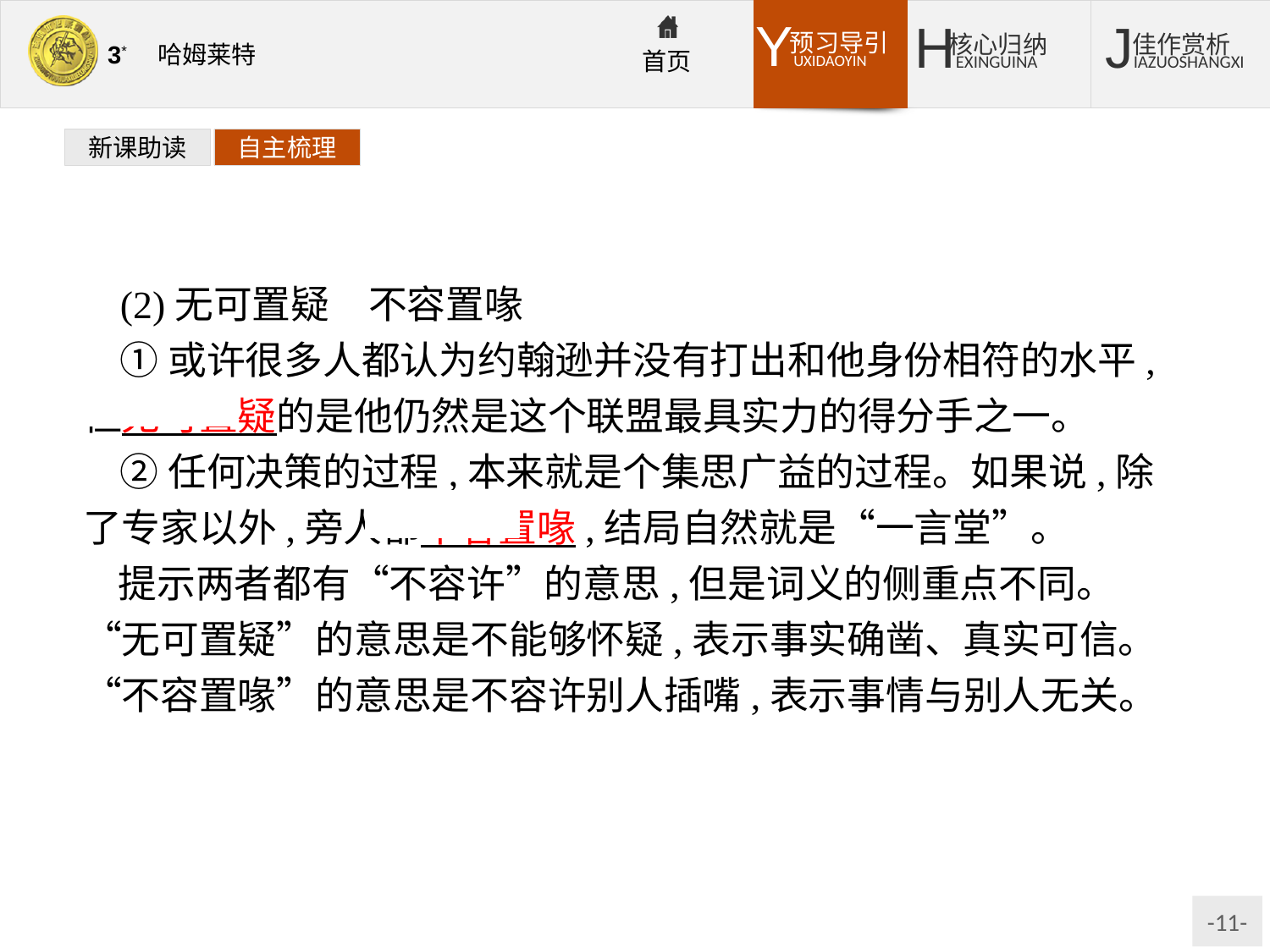

新课助读
自主梳理
(2)无可置疑　不容置喙
①或许很多人都认为约翰逊并没有打出和他身份相符的水平,但无可置疑的是他仍然是这个联盟最具实力的得分手之一。
②任何决策的过程,本来就是个集思广益的过程。如果说,除了专家以外,旁人都不容置喙,结局自然就是“一言堂”。
提示两者都有“不容许”的意思,但是词义的侧重点不同。“无可置疑”的意思是不能够怀疑,表示事实确凿、真实可信。“不容置喙”的意思是不容许别人插嘴,表示事情与别人无关。